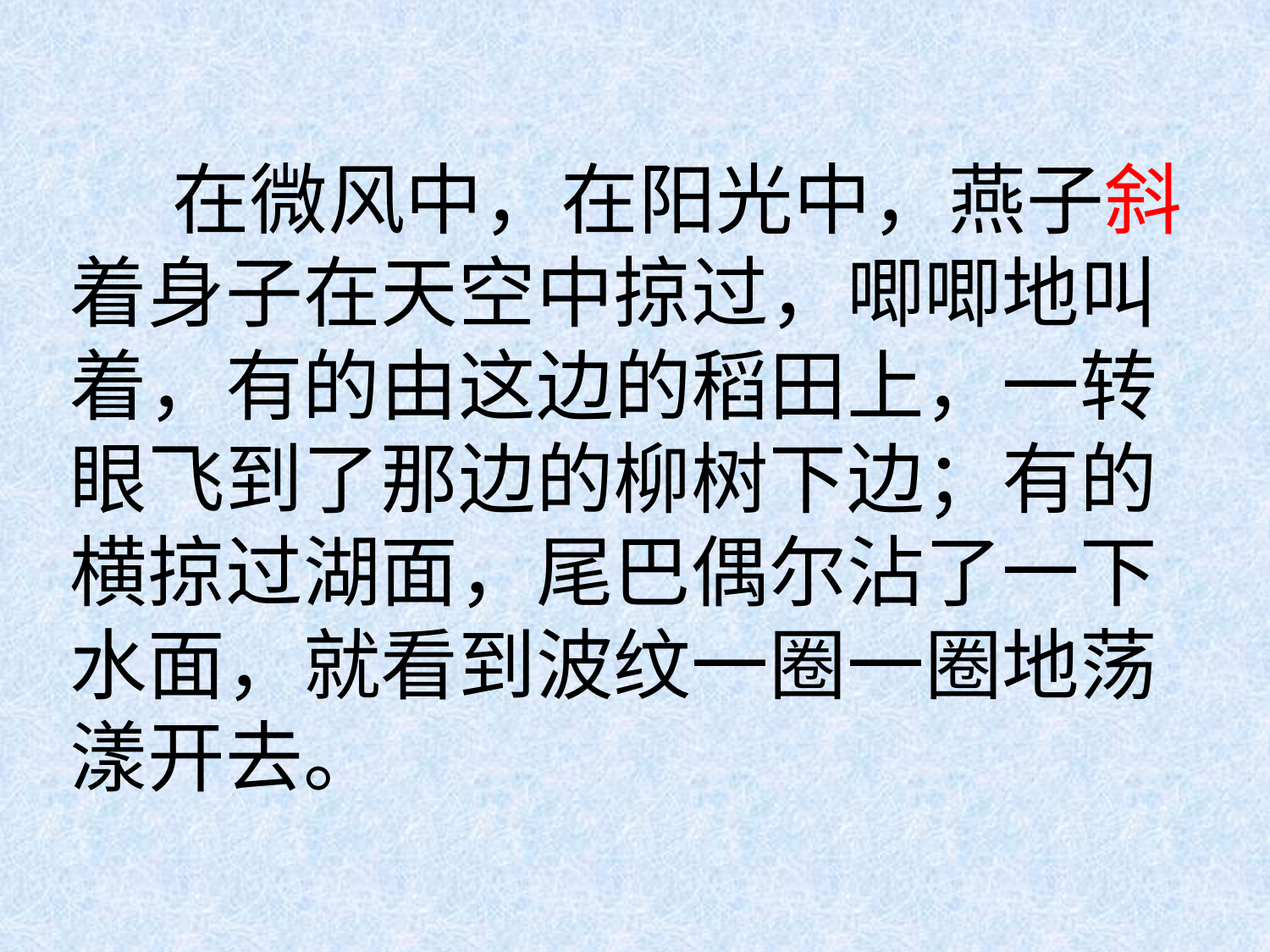

在微风中，在阳光中，燕子斜
着身子在天空中掠过，唧唧地叫着，有的由这边的稻田上，一转眼飞到了那边的柳树下边；有的横掠过湖面，尾巴偶尔沾了一下水面，就看到波纹一圈一圈地荡漾开去。